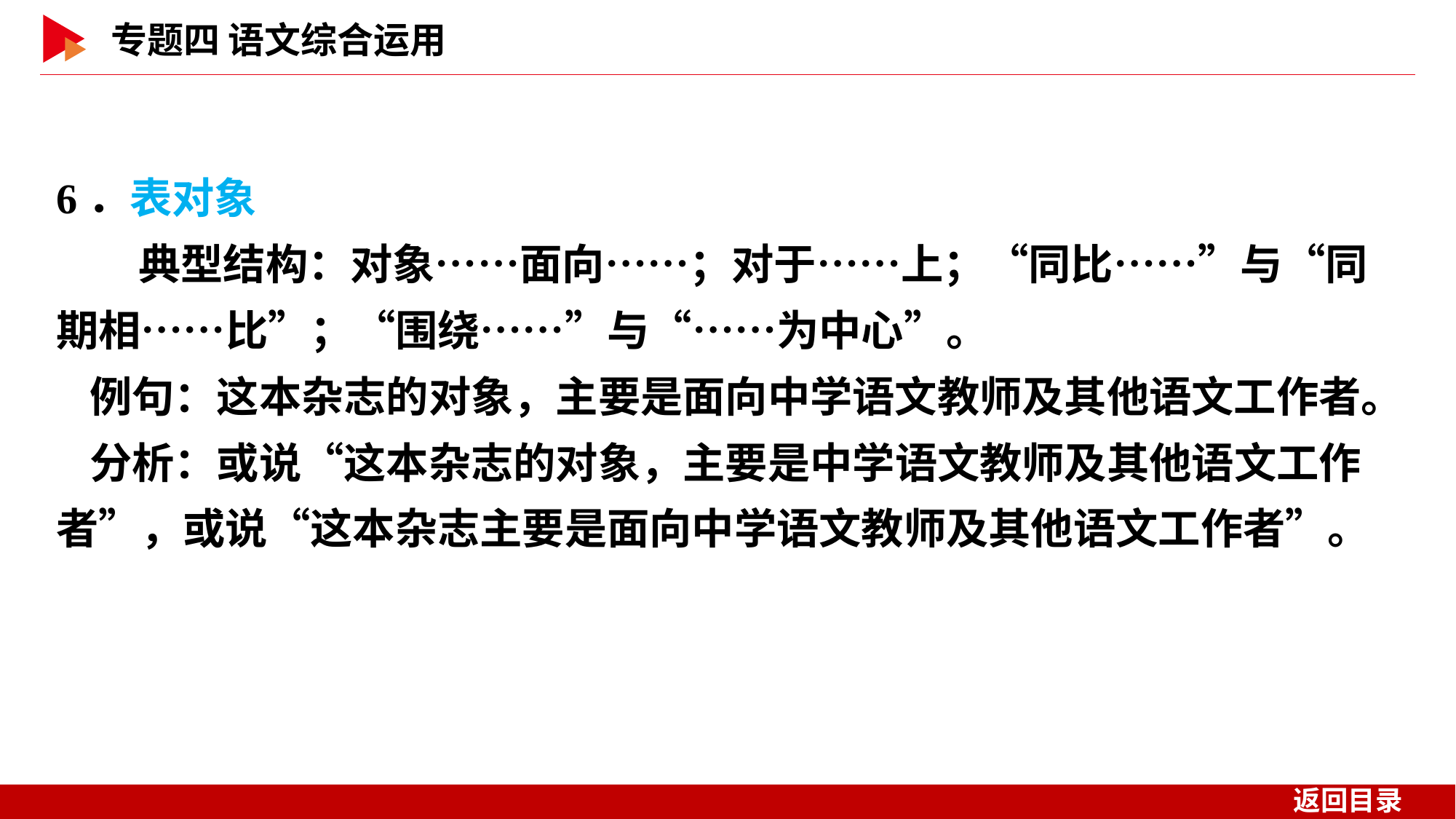

6．表对象
    典型结构：对象……面向……；对于……上；“同比……”与“同期相……比”；“围绕……”与“……为中心”。
例句：这本杂志的对象，主要是面向中学语文教师及其他语文工作者。
分析：或说“这本杂志的对象，主要是中学语文教师及其他语文工作者”，或说“这本杂志主要是面向中学语文教师及其他语文工作者”。